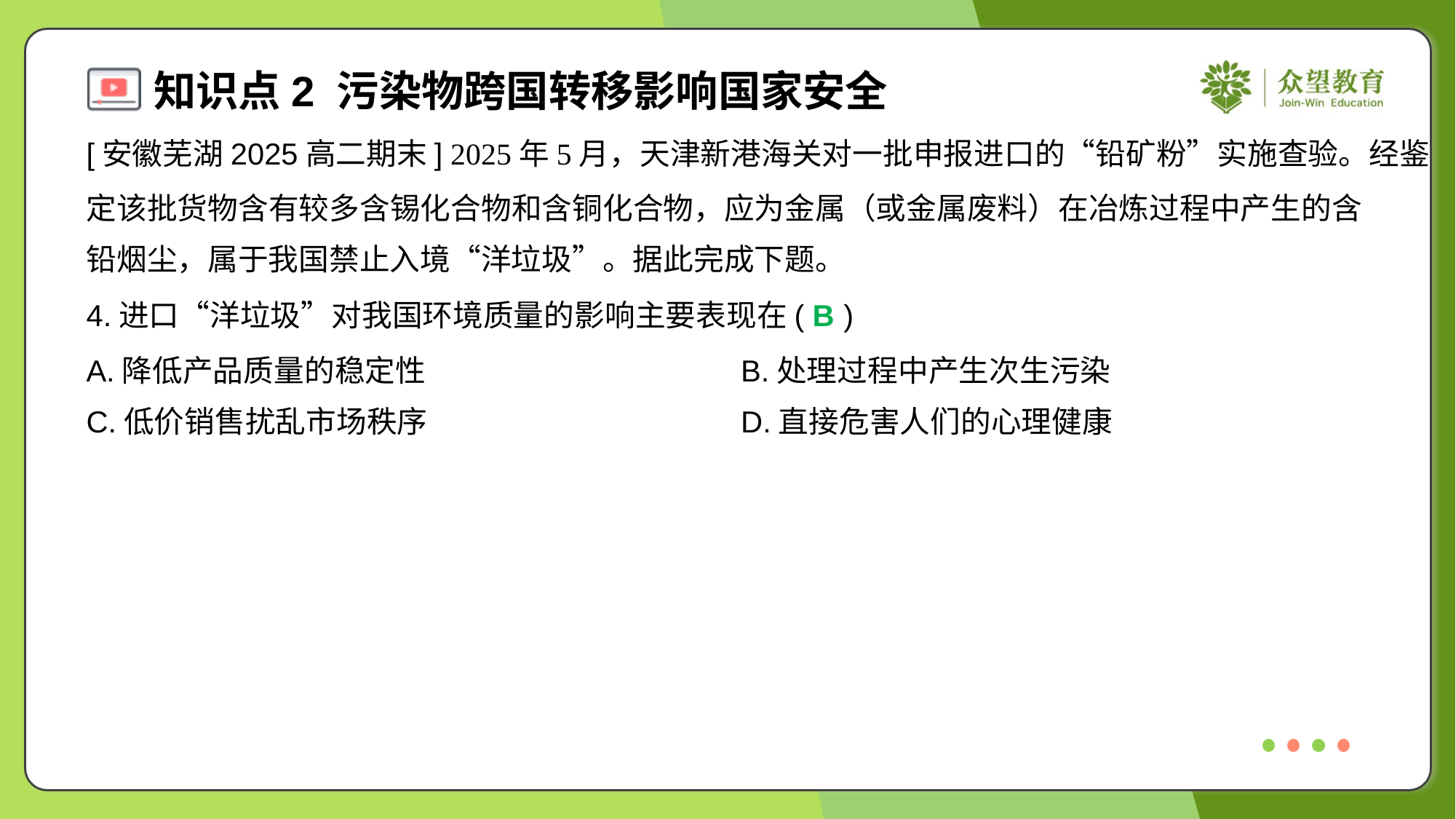

[安徽芜湖2025高二期末] 2025年5月，天津新港海关对一批申报进口的“铅矿粉”实施查验。经鉴
定该批货物含有较多含锡化合物和含铜化合物，应为金属（或金属废料）在冶炼过程中产生的含
铅烟尘，属于我国禁止入境“洋垃圾”。据此完成下题。
4.进口“洋垃圾”对我国环境质量的影响主要表现在(     )
B
A.降低产品质量的稳定性	B.处理过程中产生次生污染
C.低价销售扰乱市场秩序	D.直接危害人们的心理健康